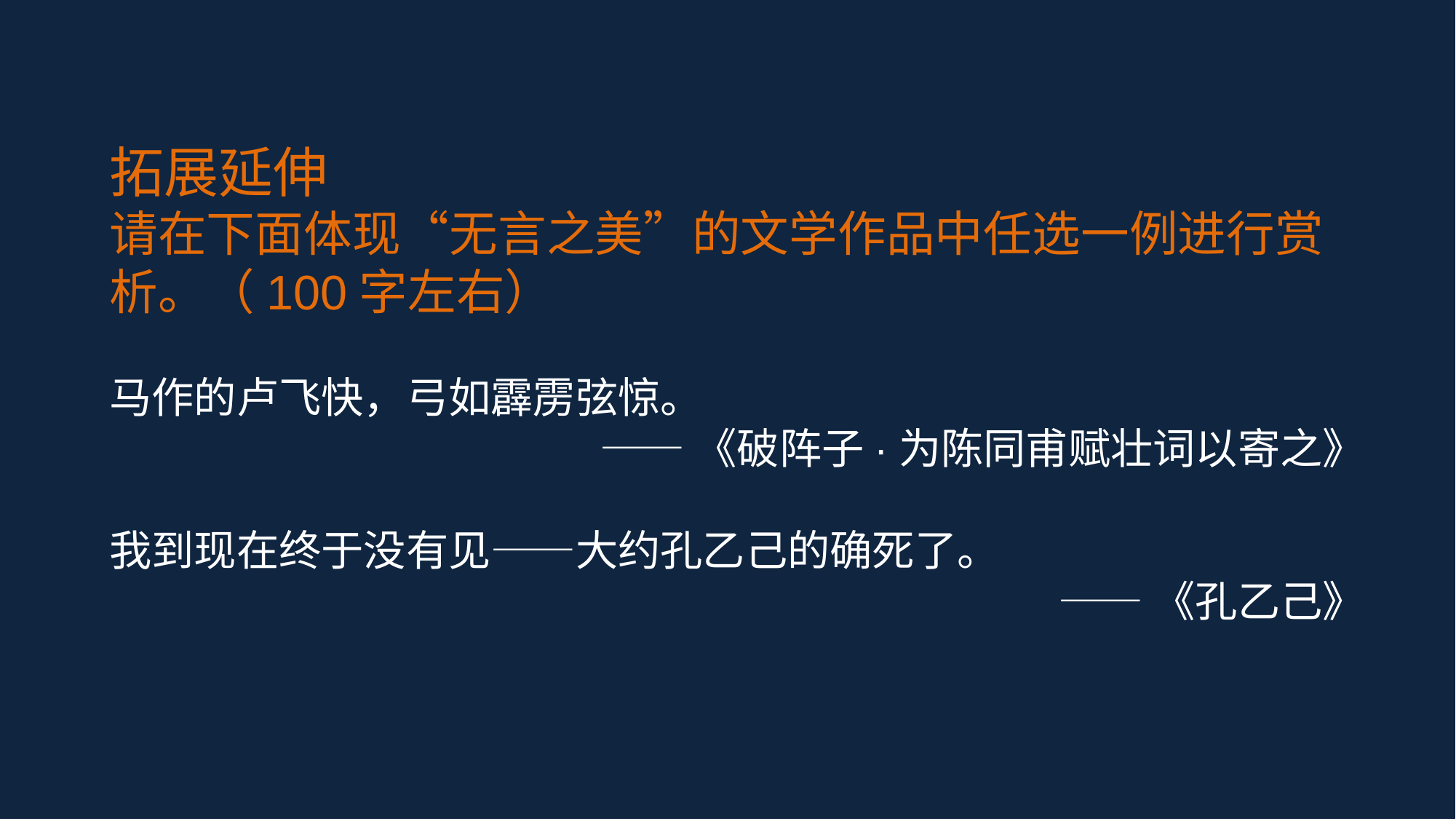

拓展延伸
请在下面体现“无言之美”的文学作品中任选一例进行赏析。（100字左右）

马作的卢飞快，弓如霹雳弦惊。
——《破阵子·为陈同甫赋壮词以寄之》

我到现在终于没有见——大约孔乙己的确死了。
——《孔乙己》